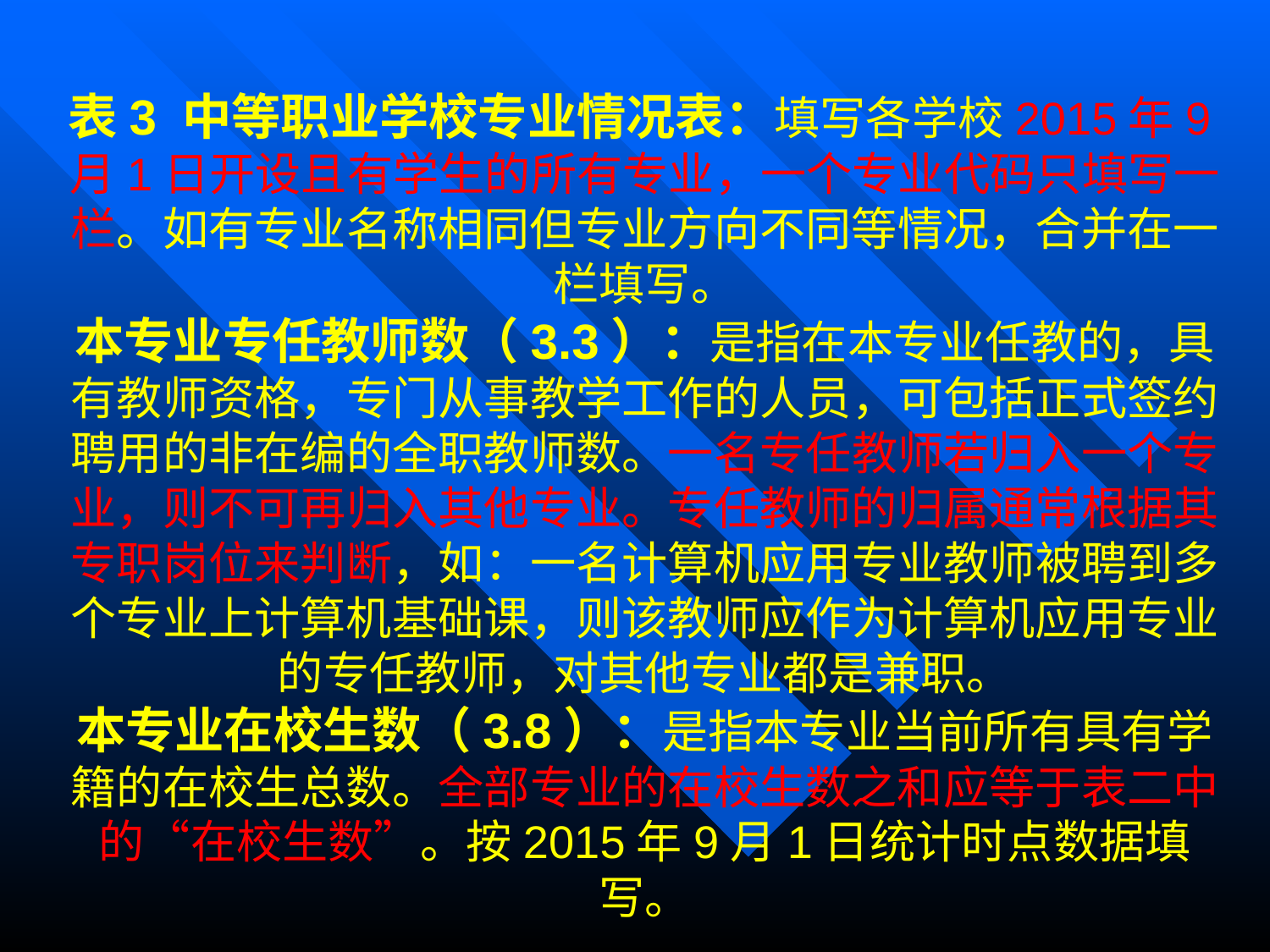

表3 中等职业学校专业情况表：填写各学校2015年9月1日开设且有学生的所有专业，一个专业代码只填写一栏。如有专业名称相同但专业方向不同等情况，合并在一栏填写。
本专业专任教师数（3.3）：是指在本专业任教的，具有教师资格，专门从事教学工作的人员，可包括正式签约聘用的非在编的全职教师数。一名专任教师若归入一个专业，则不可再归入其他专业。专任教师的归属通常根据其专职岗位来判断，如：一名计算机应用专业教师被聘到多个专业上计算机基础课，则该教师应作为计算机应用专业的专任教师，对其他专业都是兼职。
本专业在校生数（3.8）：是指本专业当前所有具有学籍的在校生总数。全部专业的在校生数之和应等于表二中的“在校生数”。按2015年9月1日统计时点数据填写。